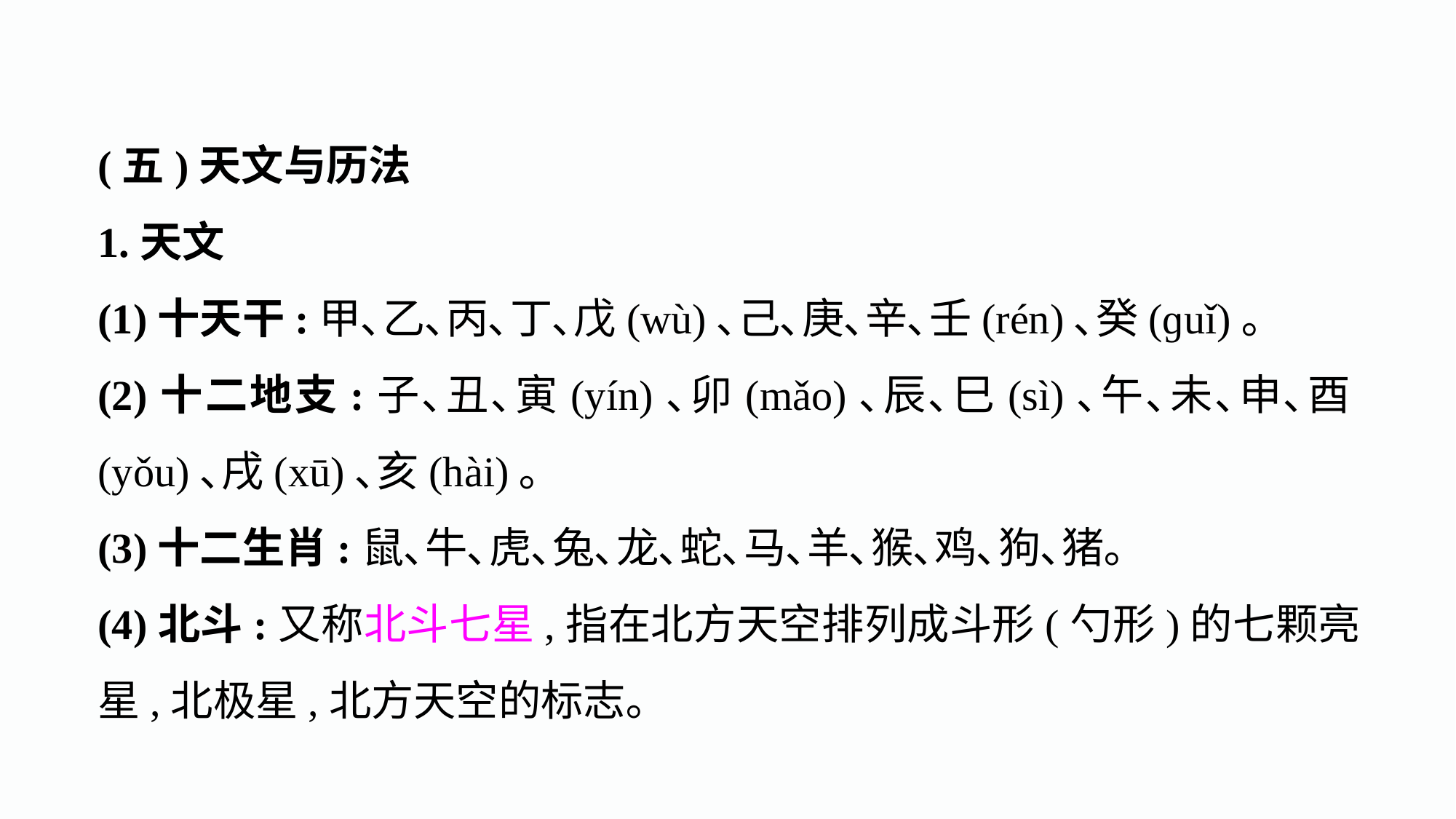

(五)天文与历法
1.天文
(1)十天干:甲､乙､丙､丁､戊(wù)､己､庚､辛､壬(rén)､癸(ɡuǐ)｡
(2)十二地支:子､丑､寅(yín)､卯(mǎo)､辰､巳(sì)､午､未､申､酉(yǒu)､戌(xū)､亥(hài)｡
(3)十二生肖:鼠､牛､虎､兔､龙､蛇､马､羊､猴､鸡､狗､猪｡
(4)北斗:又称北斗七星,指在北方天空排列成斗形(勺形)的七颗亮星,北极星,北方天空的标志｡